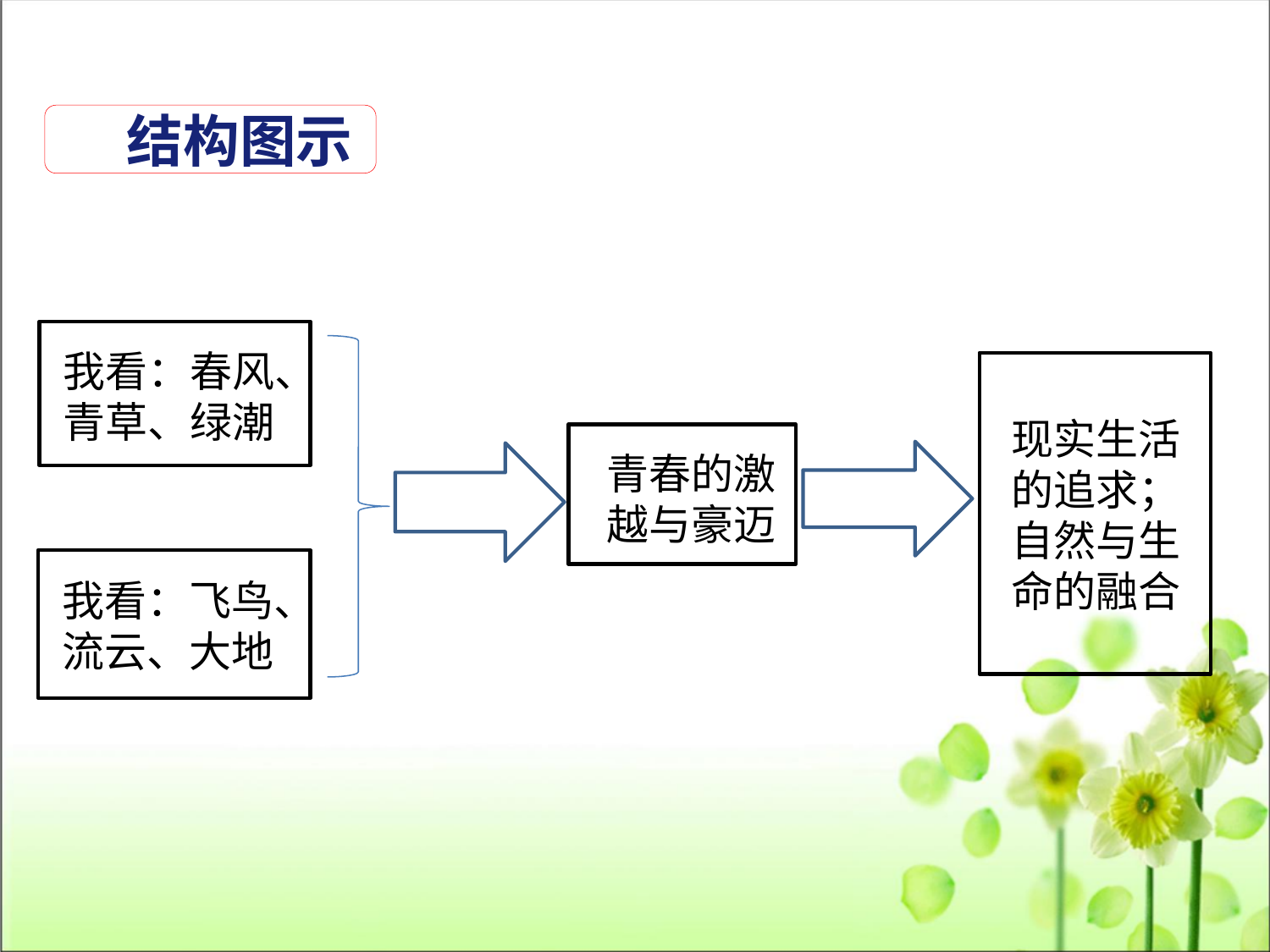

结构图示

我看：春风、青草、绿潮

现实生活的追求；
自然与生命的融合

青春的激越与豪迈

我看：飞鸟、流云、大地